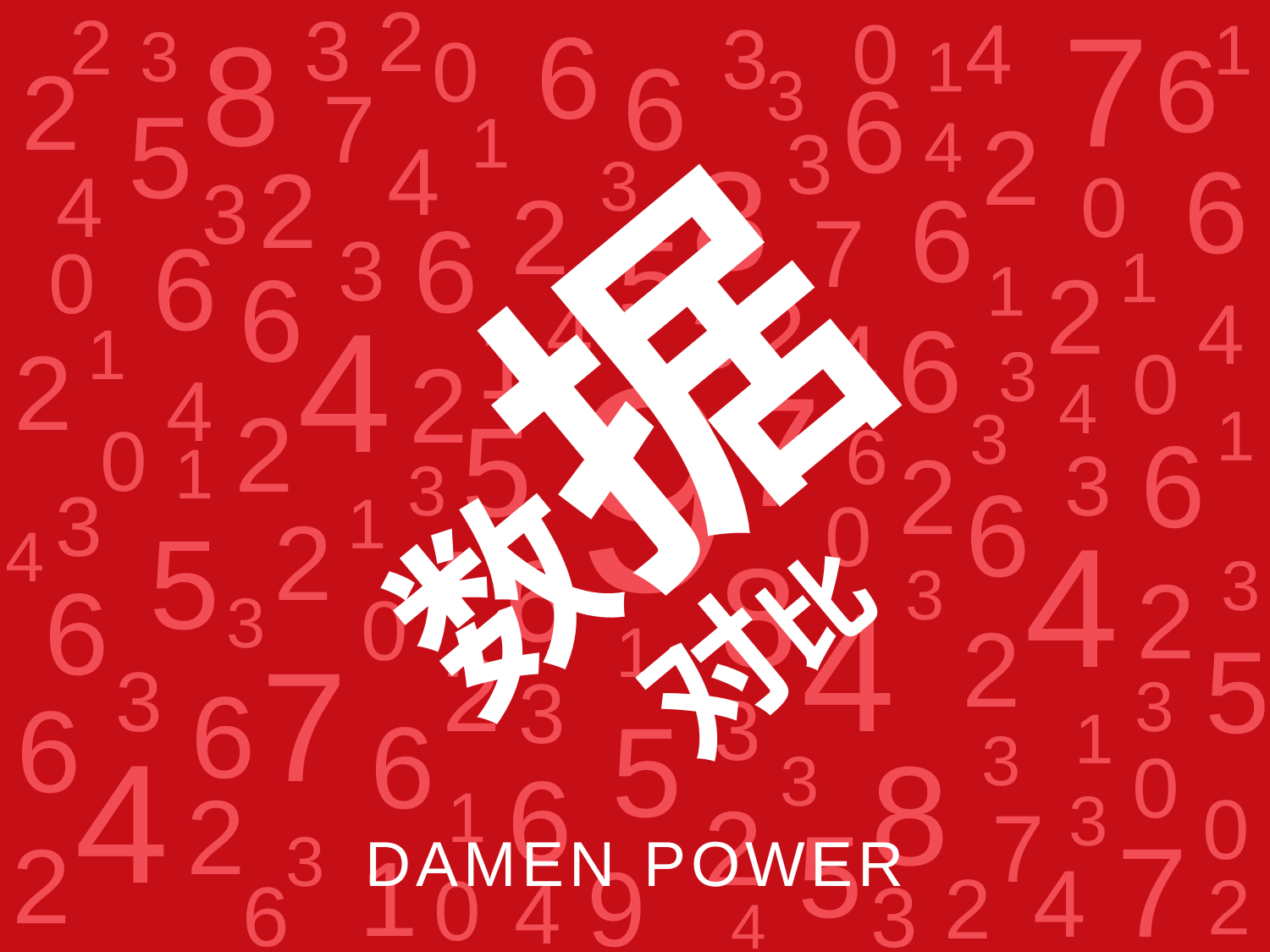

2
7
3
2
0
4
6
3
1
8
3
6
0
1
6
2
3
6
7
5
1
2
4
3
4
8
6
3
2
0
4
3
6
2
7
6
5
6
3
0
1
1
6
2
2
4
4
4
3
1
6
4
9
1
2
0
3
2
7
4
4
2
5
1
3
0
6
6
1
2
3
3
6
3
1
0
2
4
5
4
4
6
8
3
3
2
6
4
0
3
2
1
5
2
7
3
3
3
6
3
6
5
6
1
4
3
8
0
3
6
2
1
0
3
2
7
5
7
3
2
1
9
4
2
0
2
4
6
3
4
数据
对比
DAMEN POWER